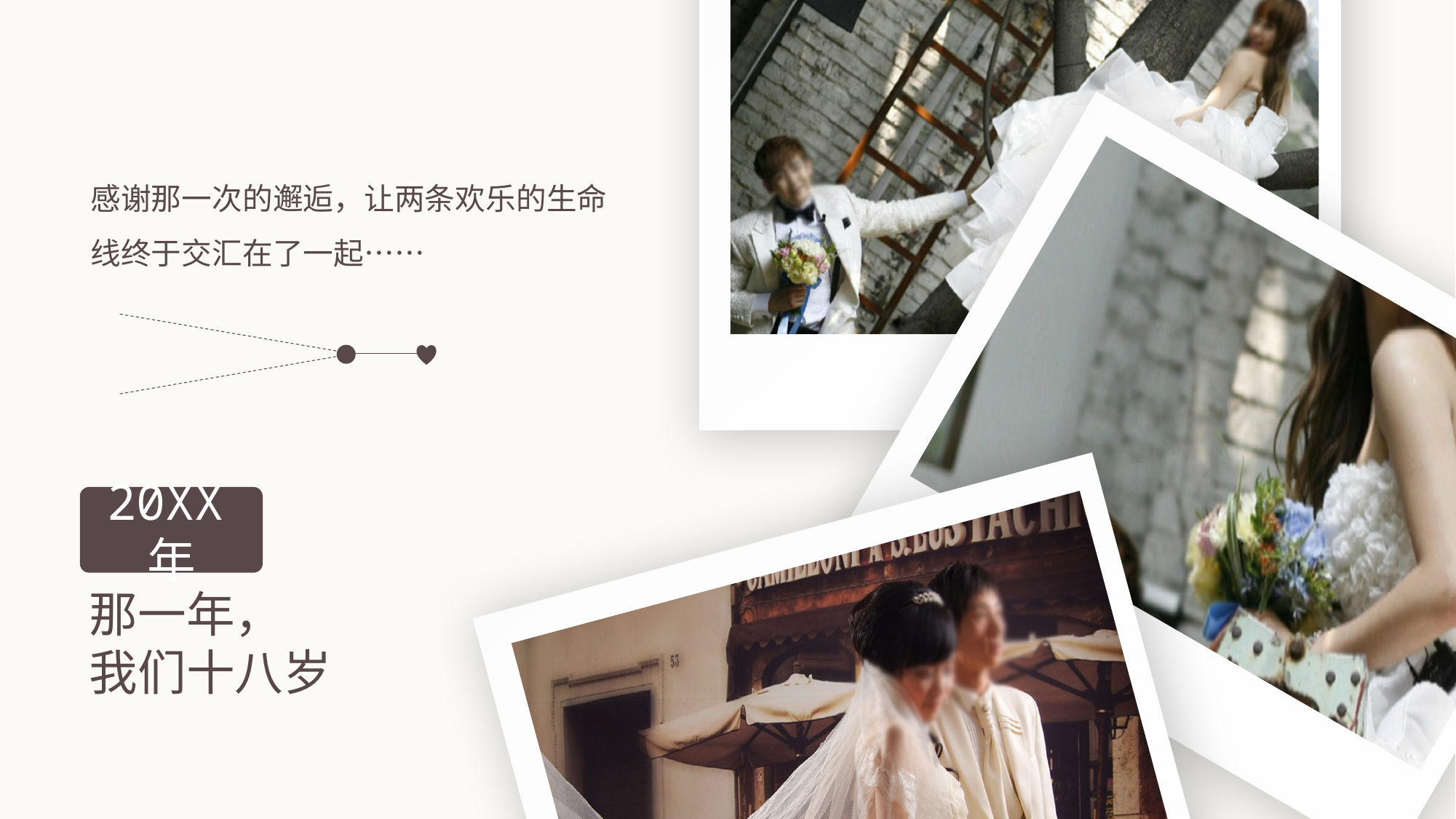

感谢那一次的邂逅，让两条欢乐的生命线终于交汇在了一起……

20XX年

那一年，
我们十八岁